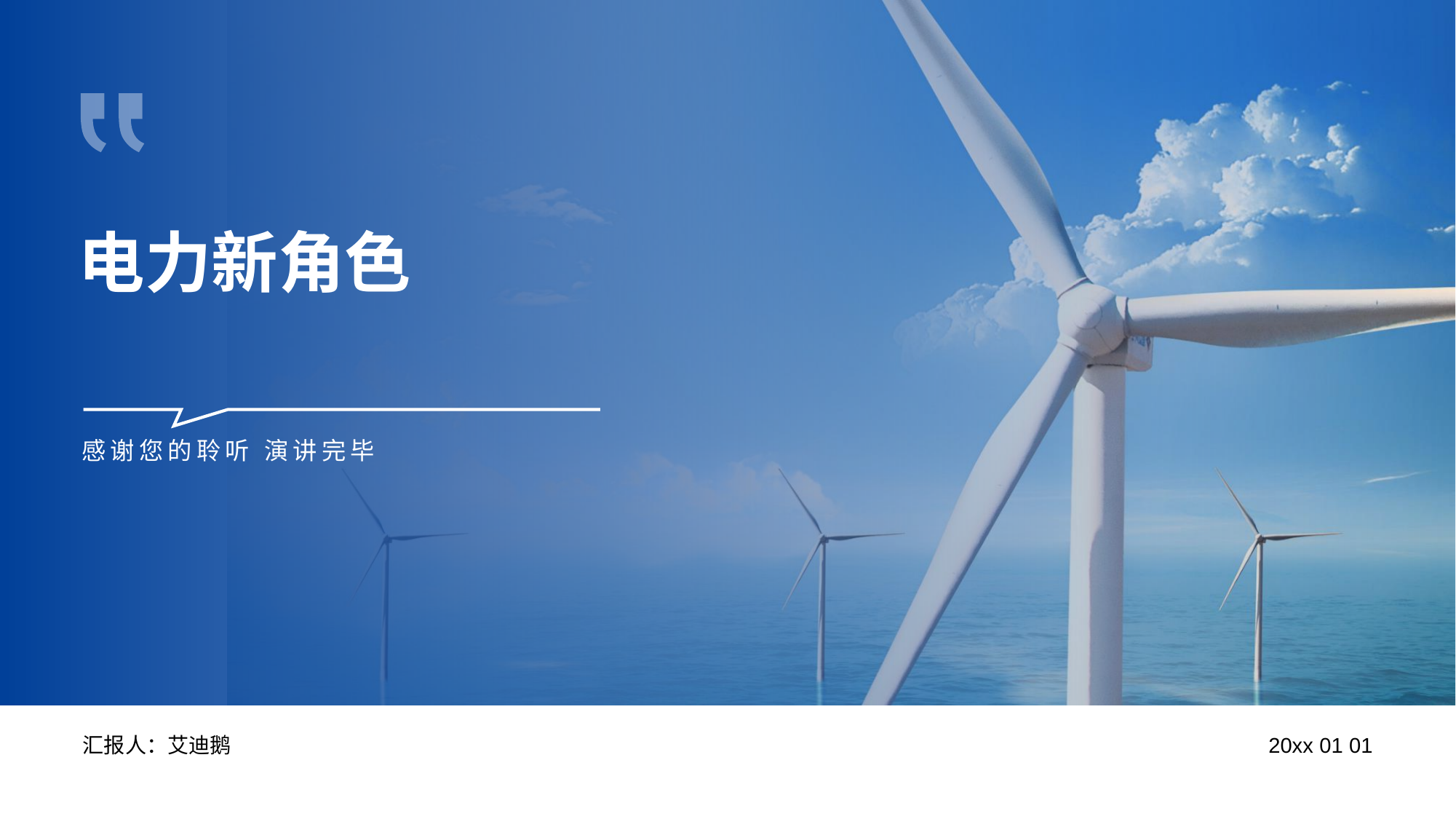

电力新角色
感谢您的聆听 演讲完毕
汇报人：艾迪鹅
20xx 01 01